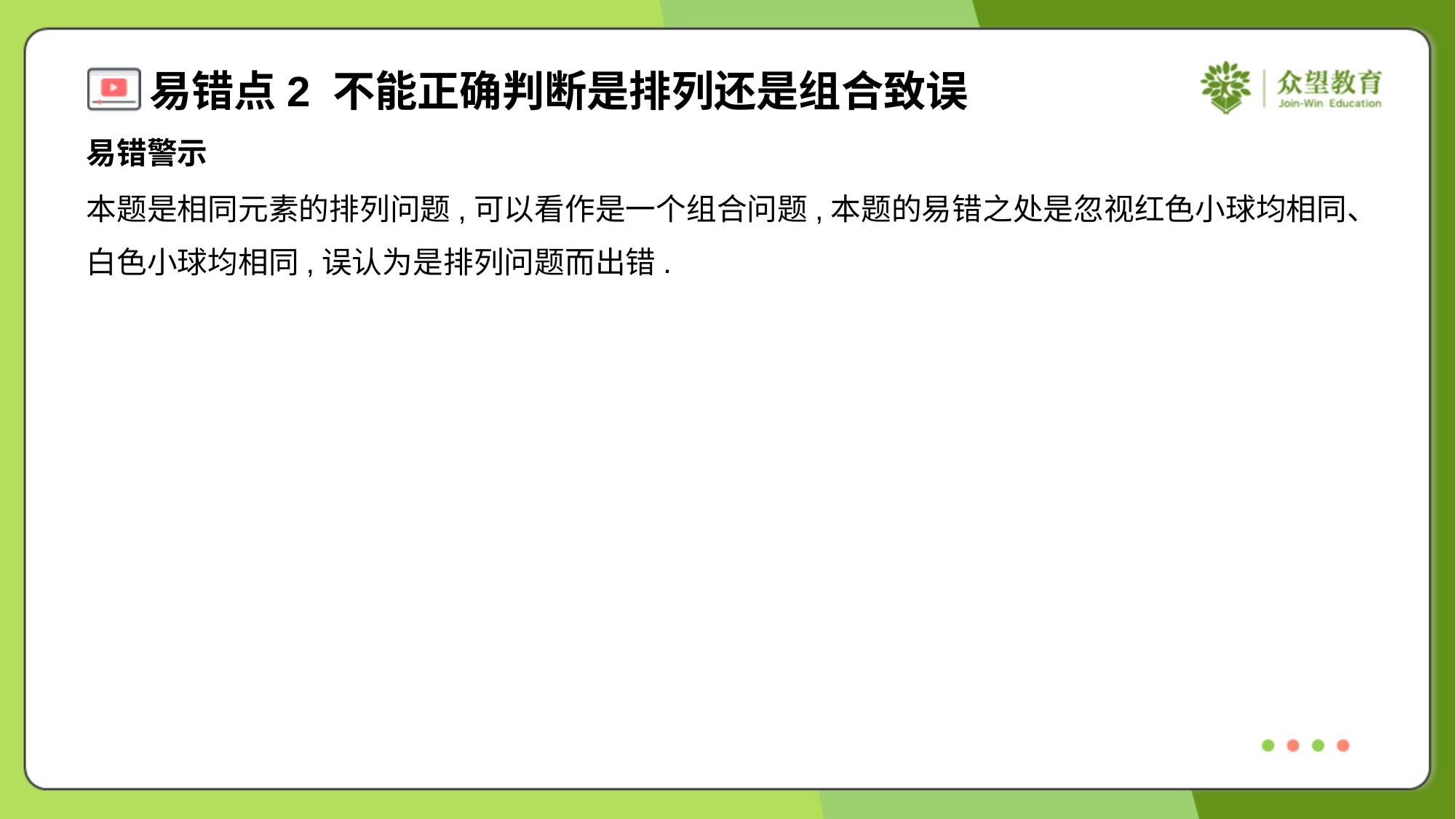

易错警示
本题是相同元素的排列问题,可以看作是一个组合问题,本题的易错之处是忽视红色小球均相同、
白色小球均相同,误认为是排列问题而出错.